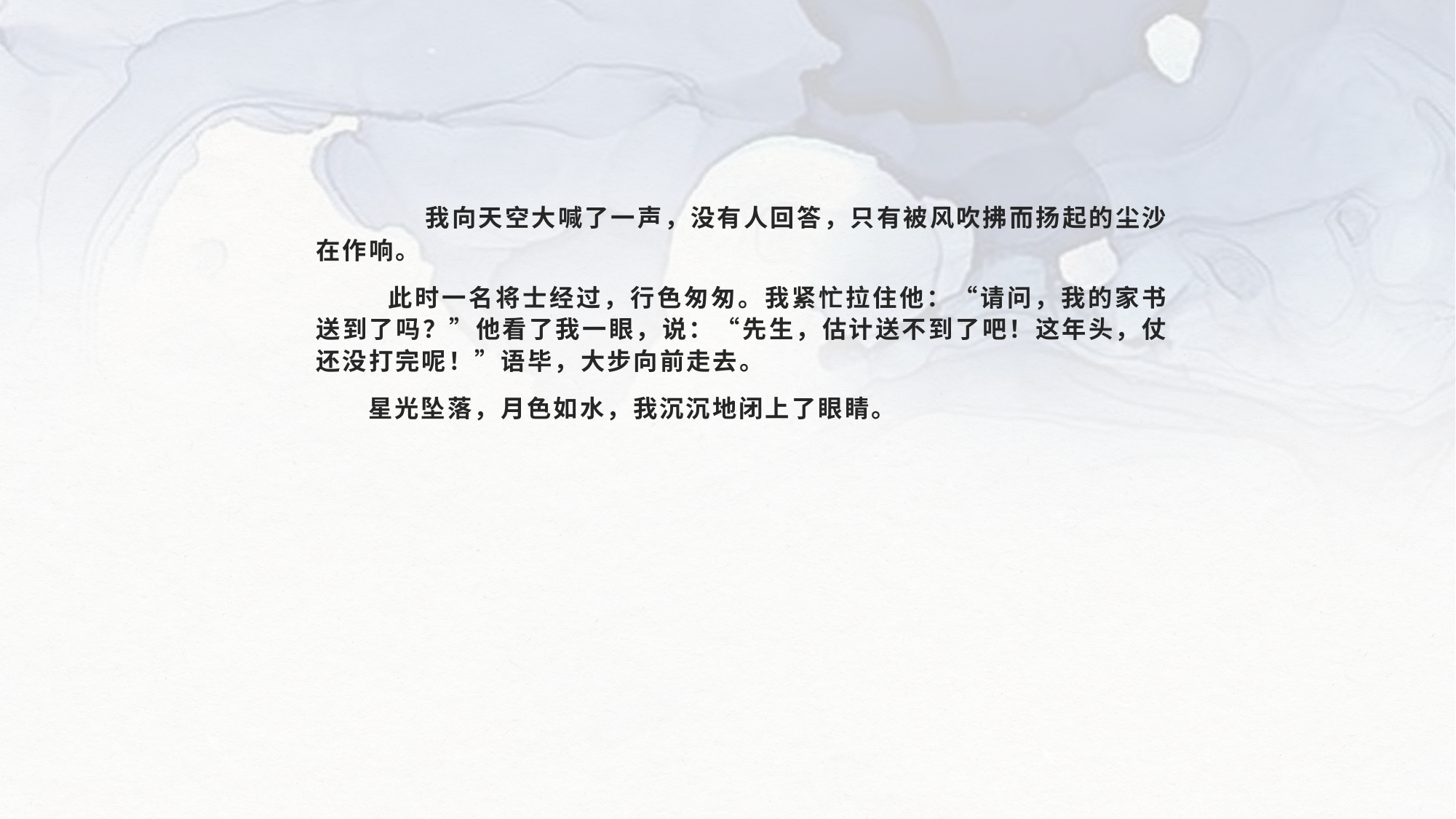

#
            我向天空大喊了一声，没有人回答，只有被风吹拂而扬起的尘沙在作响。
        此时一名将士经过，行色匆匆。我紧忙拉住他：“请问，我的家书送到了吗？”他看了我一眼，说：“先生，估计送不到了吧！这年头，仗还没打完呢！”语毕，大步向前走去。
      星光坠落，月色如水，我沉沉地闭上了眼睛。